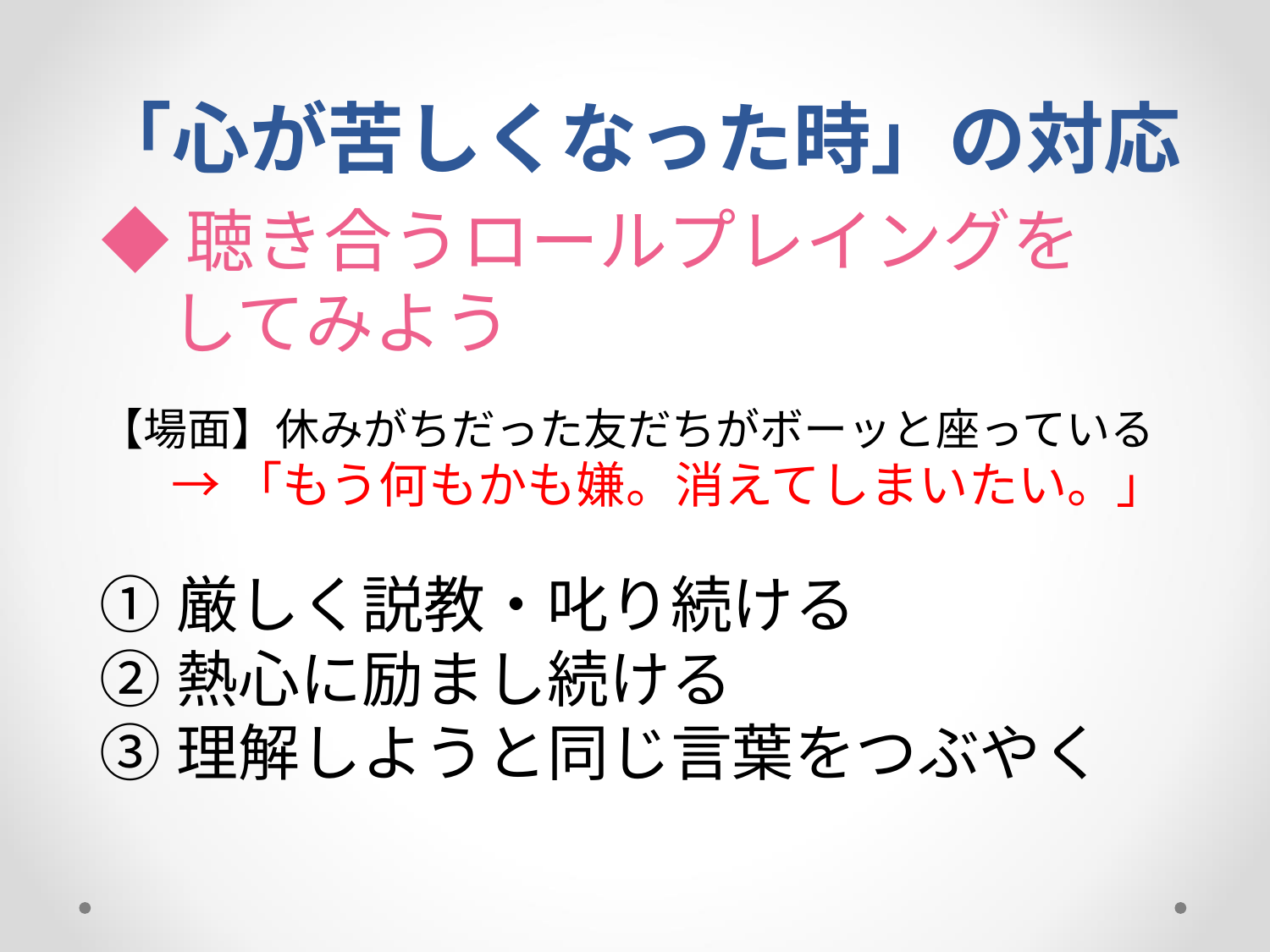

# 「心が苦しくなった時」の対応
◆聴き合うロールプレイングを
　してみよう

【場面】休みがちだった友だちがボーッと座っている
→「もう何もかも嫌。消えてしまいたい。」

①厳しく説教・叱り続ける
②熱心に励まし続ける
③理解しようと同じ言葉をつぶやく